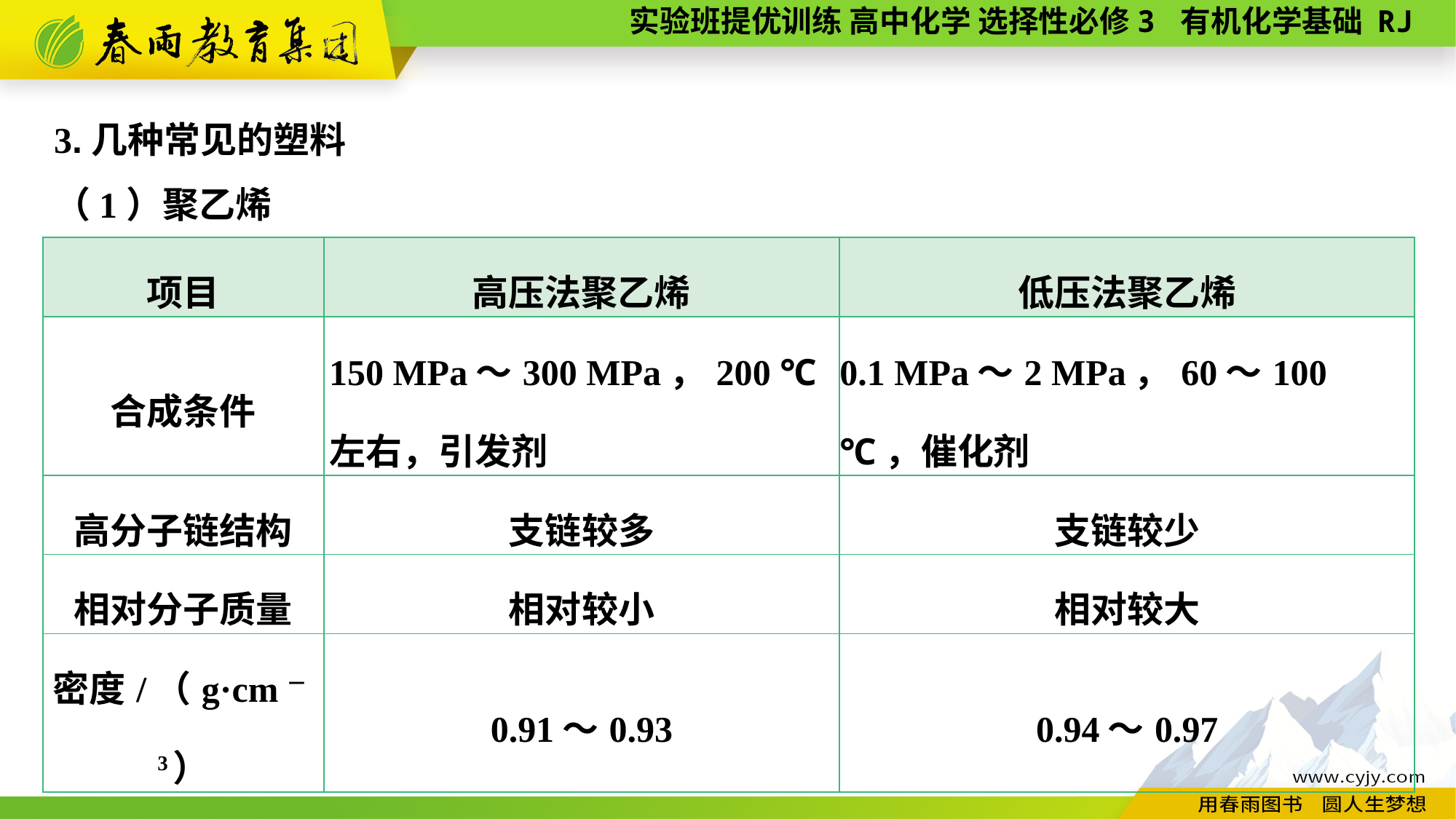

3.几种常见的塑料
（1）聚乙烯
| 项目 | 高压法聚乙烯 | 低压法聚乙烯 |
| --- | --- | --- |
| 合成条件 | 150 MPa～300 MPa，200 ℃左右，引发剂 | 0.1 MPa～2 MPa，60～100 ℃，催化剂 |
| 高分子链结构 | 支链较多 | 支链较少 |
| 相对分子质量 | 相对较小 | 相对较大 |
| 密度/（g·cm－3） | 0.91～0.93 | 0.94～0.97 |